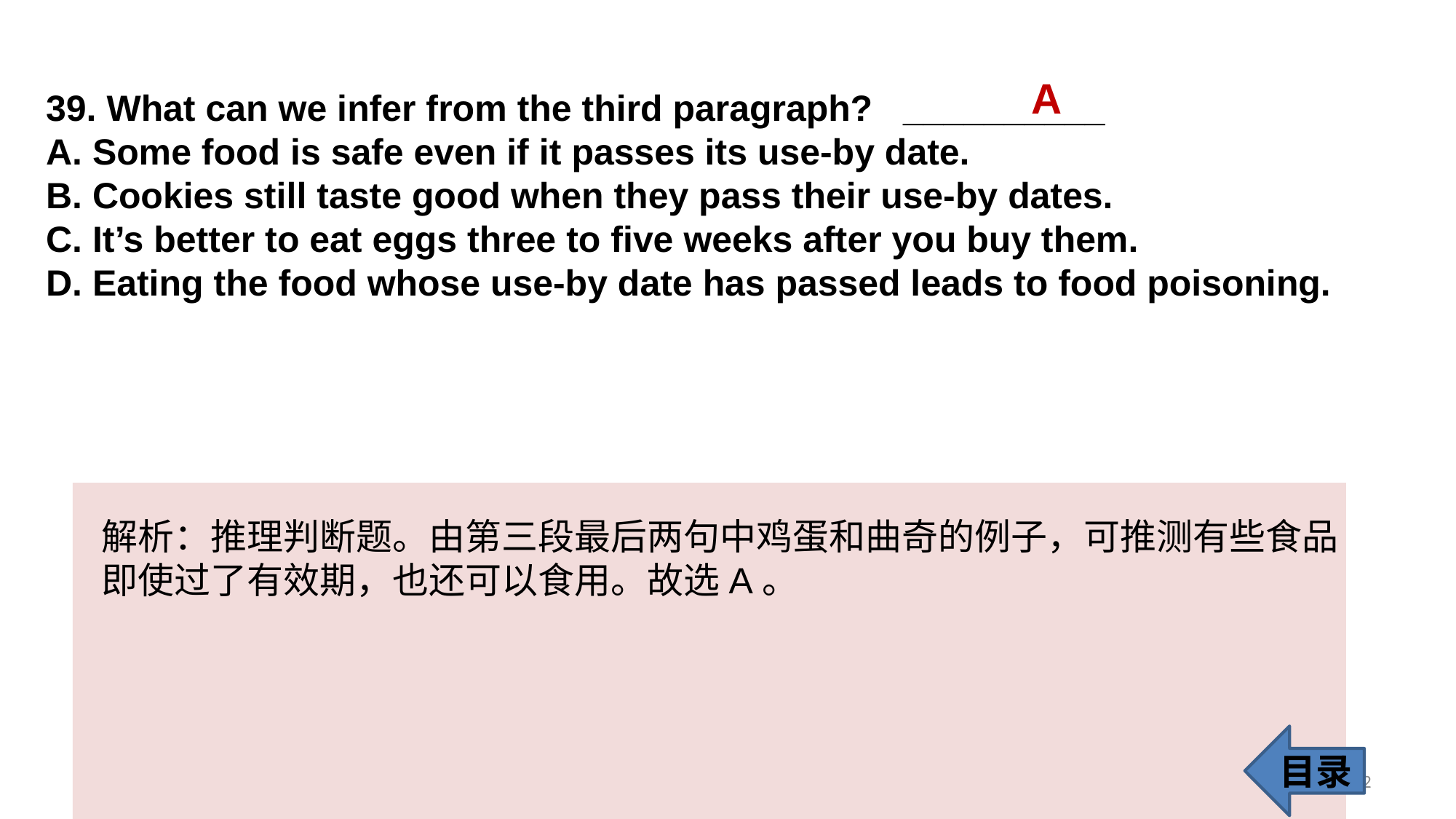

A
39. What can we infer from the third paragraph?   __________
A. Some food is safe even if it passes its use-by date.
B. Cookies still taste good when they pass their use-by dates.
C. It’s better to eat eggs three to five weeks after you buy them.
D. Eating the food whose use-by date has passed leads to food poisoning.

解析：推理判断题。由第三段最后两句中鸡蛋和曲奇的例子，可推测有些食品
即使过了有效期，也还可以食用。故选A。
目录
42